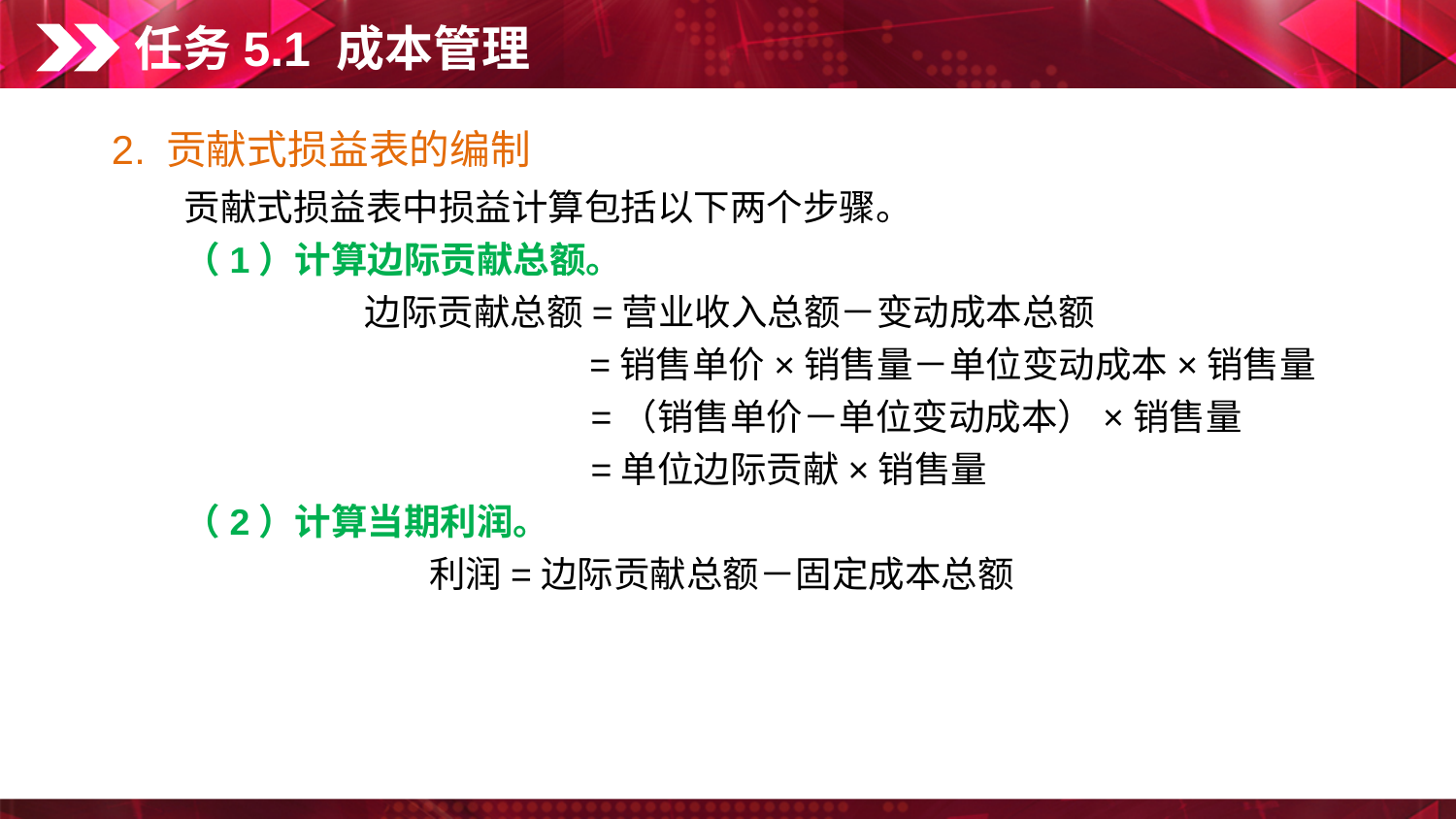

任务5.1 成本管理

2. 贡献式损益表的编制
　　贡献式损益表中损益计算包括以下两个步骤。
　　（1）计算边际贡献总额。
 边际贡献总额=营业收入总额－变动成本总额
 　　　　　　　　　　　　=销售单价×销售量－单位变动成本×销售量
 　　　　　　　　　　=（销售单价－单位变动成本）×销售量
 　　　=单位边际贡献×销售量
　　（2）计算当期利润。
利润=边际贡献总额－固定成本总额